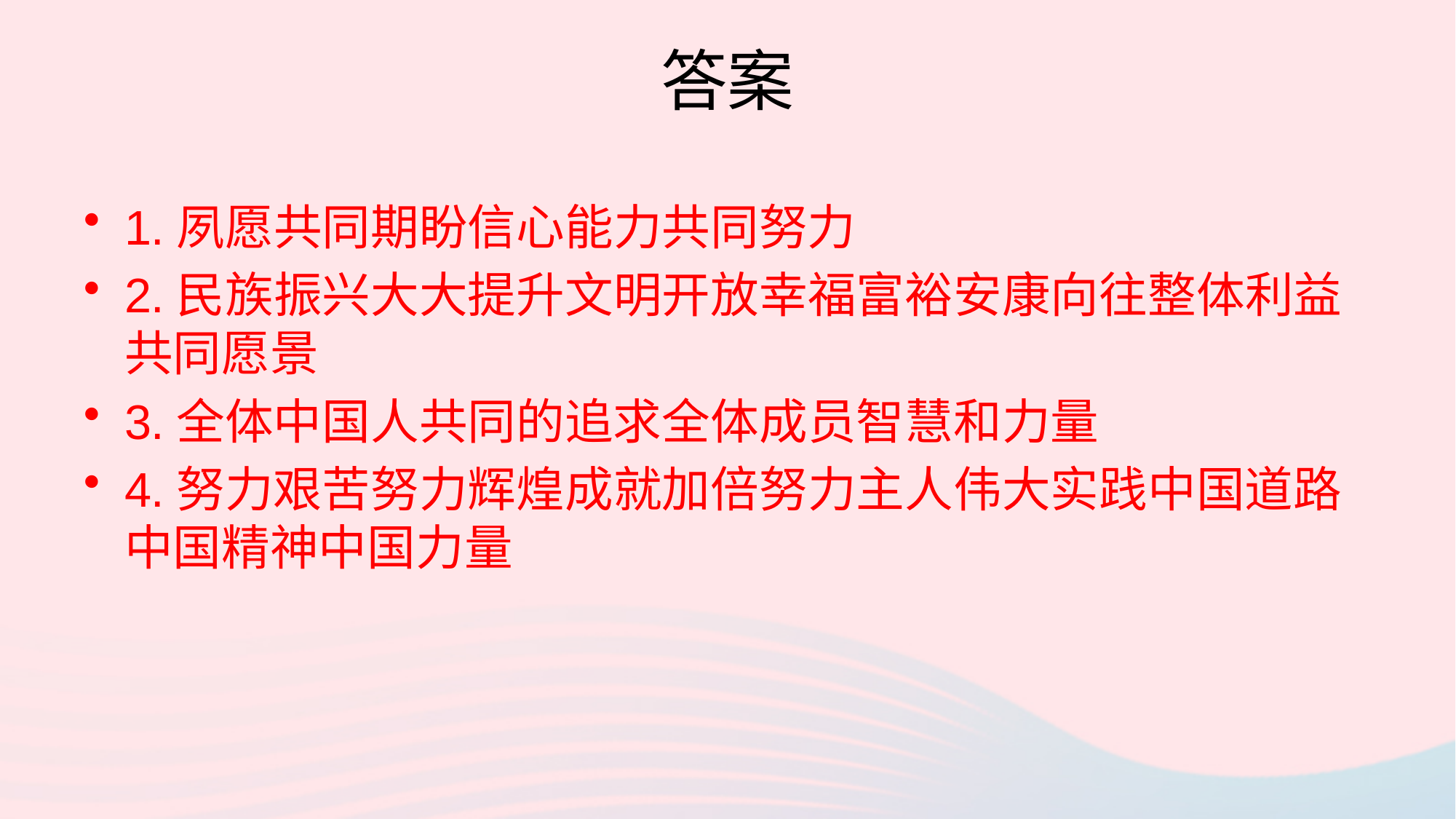

# 答案
1.夙愿共同期盼信心能力共同努力
2.民族振兴大大提升文明开放幸福富裕安康向往整体利益共同愿景
3.全体中国人共同的追求全体成员智慧和力量
4.努力艰苦努力辉煌成就加倍努力主人伟大实践中国道路中国精神中国力量